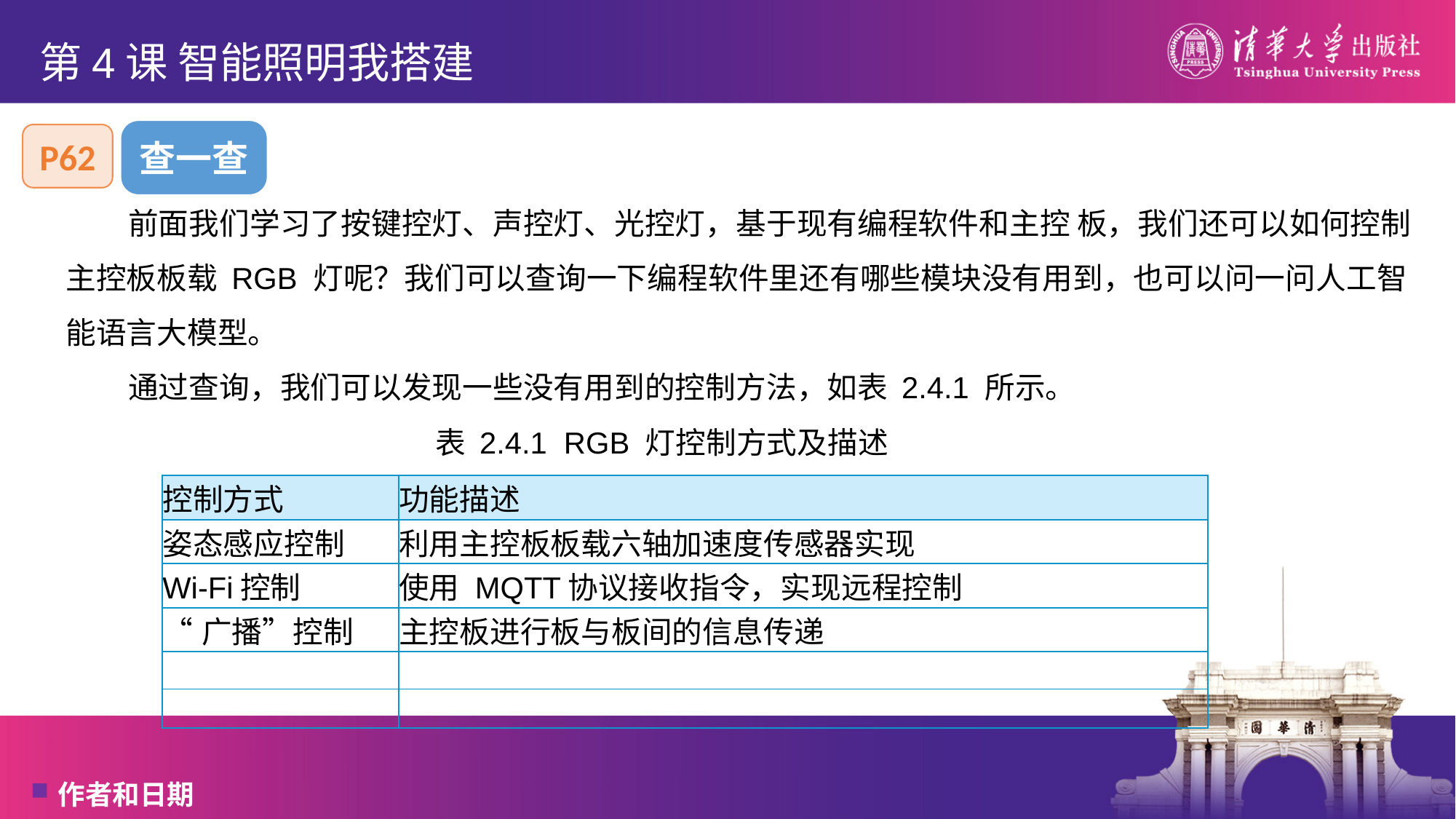

# 第4课 智能照明我搭建
查一查
P62
前面我们学习了按键控灯、声控灯、光控灯，基于现有编程软件和主控 板，我们还可以如何控制主控板板载 RGB 灯呢？我们可以查询一下编程软件里还有哪些模块没有用到，也可以问一问人工智能语言大模型。
通过查询，我们可以发现一些没有用到的控制方法，如表 2.4.1 所示。
表 2.4.1  RGB 灯控制方式及描述
| 控制方式 | 功能描述 |
| --- | --- |
| 姿态感应控制 | 利用主控板板载六轴加速度传感器实现 |
| Wi-Fi控制 | 使用 MQTT协议接收指令，实现远程控制 |
| “广播”控制 | 主控板进行板与板间的信息传递 |
|  |  |
|  |  |
作者和日期